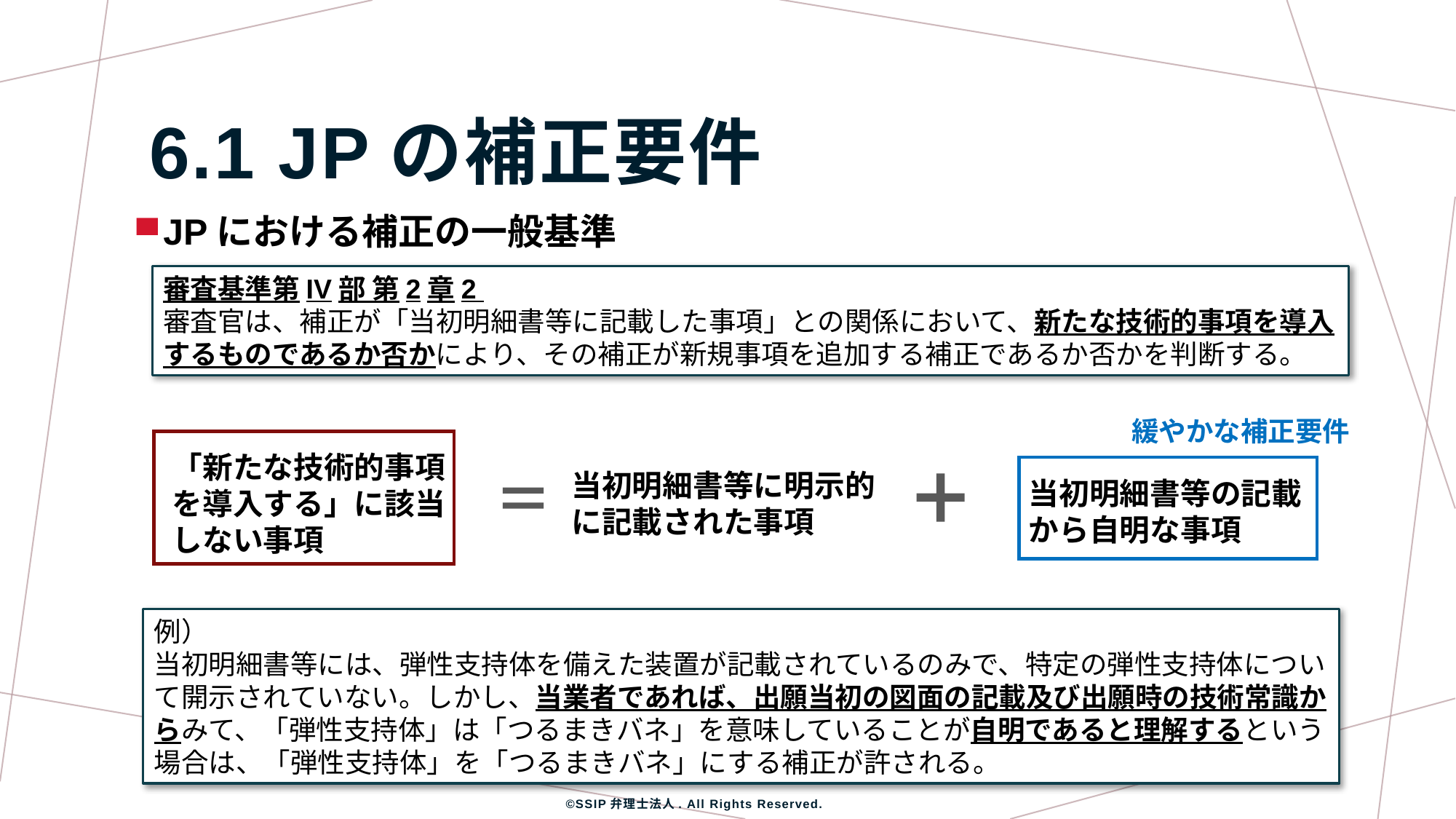

# 6.1 JPの補正要件
JPにおける補正の一般基準

審査基準第IV部 第2章2
審査官は、補正が「当初明細書等に記載した事項」との関係において、新たな技術的事項を導入するものであるか否かにより、その補正が新規事項を追加する補正であるか否かを判断する。
緩やかな補正要件

「新たな技術的事項を導入する」に該当しない事項

当初明細書等に明示的に記載された事項
当初明細書等の記載
から自明な事項

例）
当初明細書等には、弾性支持体を備えた装置が記載されているのみで、特定の弾性支持体について開示されていない。しかし、当業者であれば、出願当初の図面の記載及び出願時の技術常識からみて、「弾性支持体」は「つるまきバネ」を意味していることが自明であると理解するという場合は、「弾性支持体」を「つるまきバネ」にする補正が許される。
©SSIP弁理士法人. All Rights Reserved.